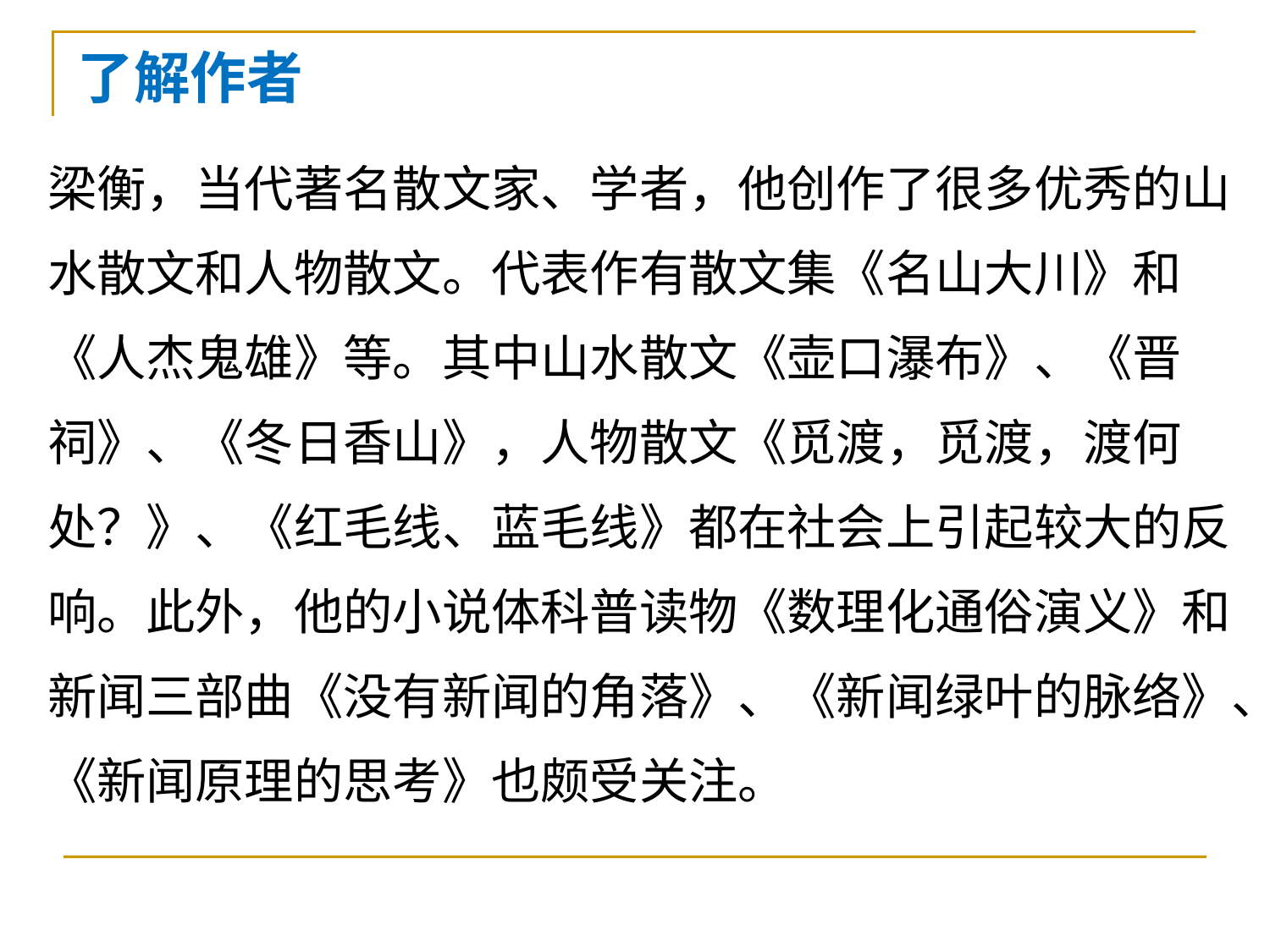

了解作者
梁衡，当代著名散文家、学者，他创作了很多优秀的山水散文和人物散文。代表作有散文集《名山大川》和《人杰鬼雄》等。其中山水散文《壶口瀑布》、《晋祠》、《冬日香山》，人物散文《觅渡，觅渡，渡何处？》、《红毛线、蓝毛线》都在社会上引起较大的反响。此外，他的小说体科普读物《数理化通俗演义》和新闻三部曲《没有新闻的角落》、《新闻绿叶的脉络》、《新闻原理的思考》也颇受关注。